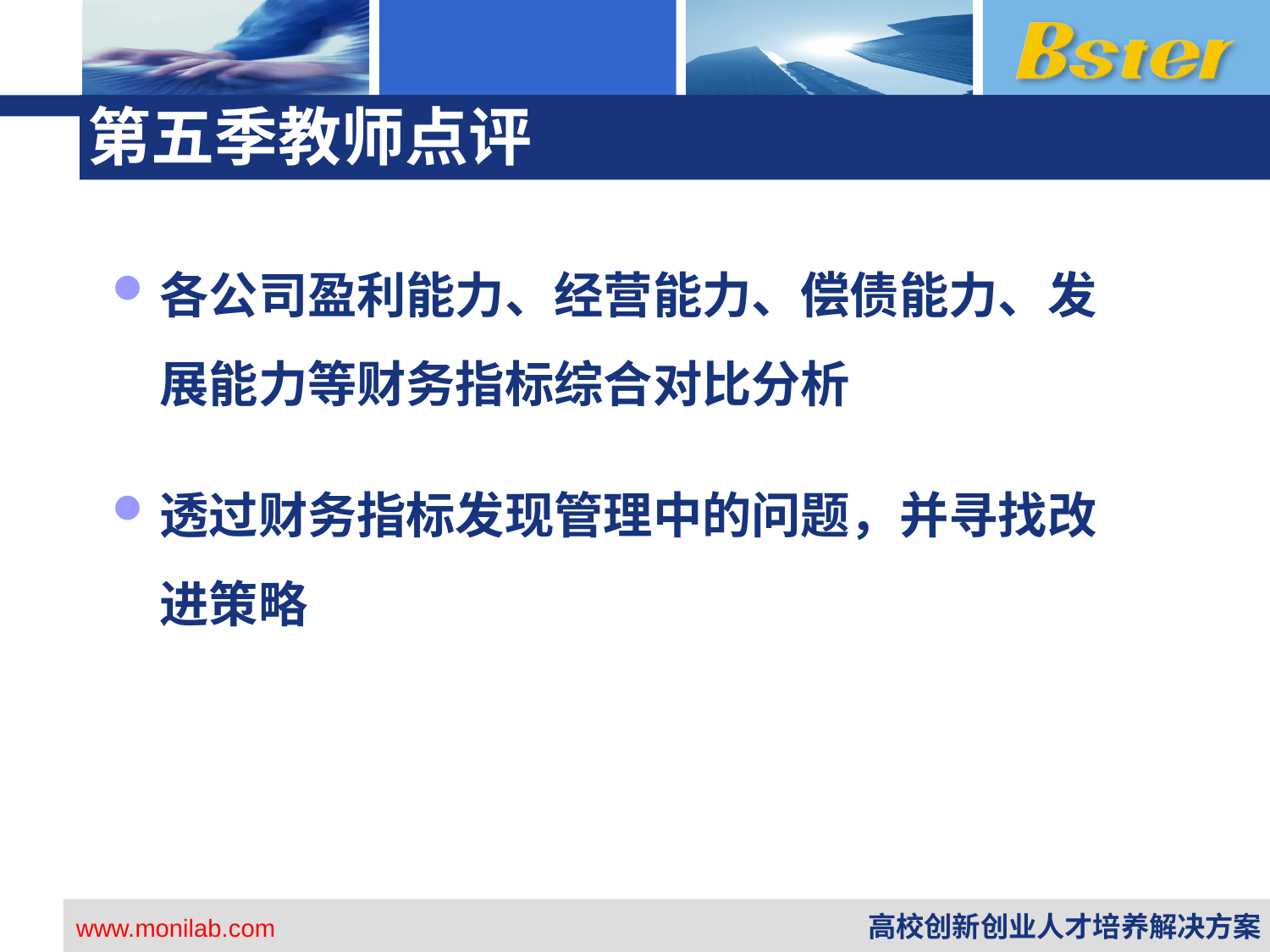

# 第五季教师点评
各公司盈利能力、经营能力、偿债能力、发展能力等财务指标综合对比分析
透过财务指标发现管理中的问题，并寻找改进策略